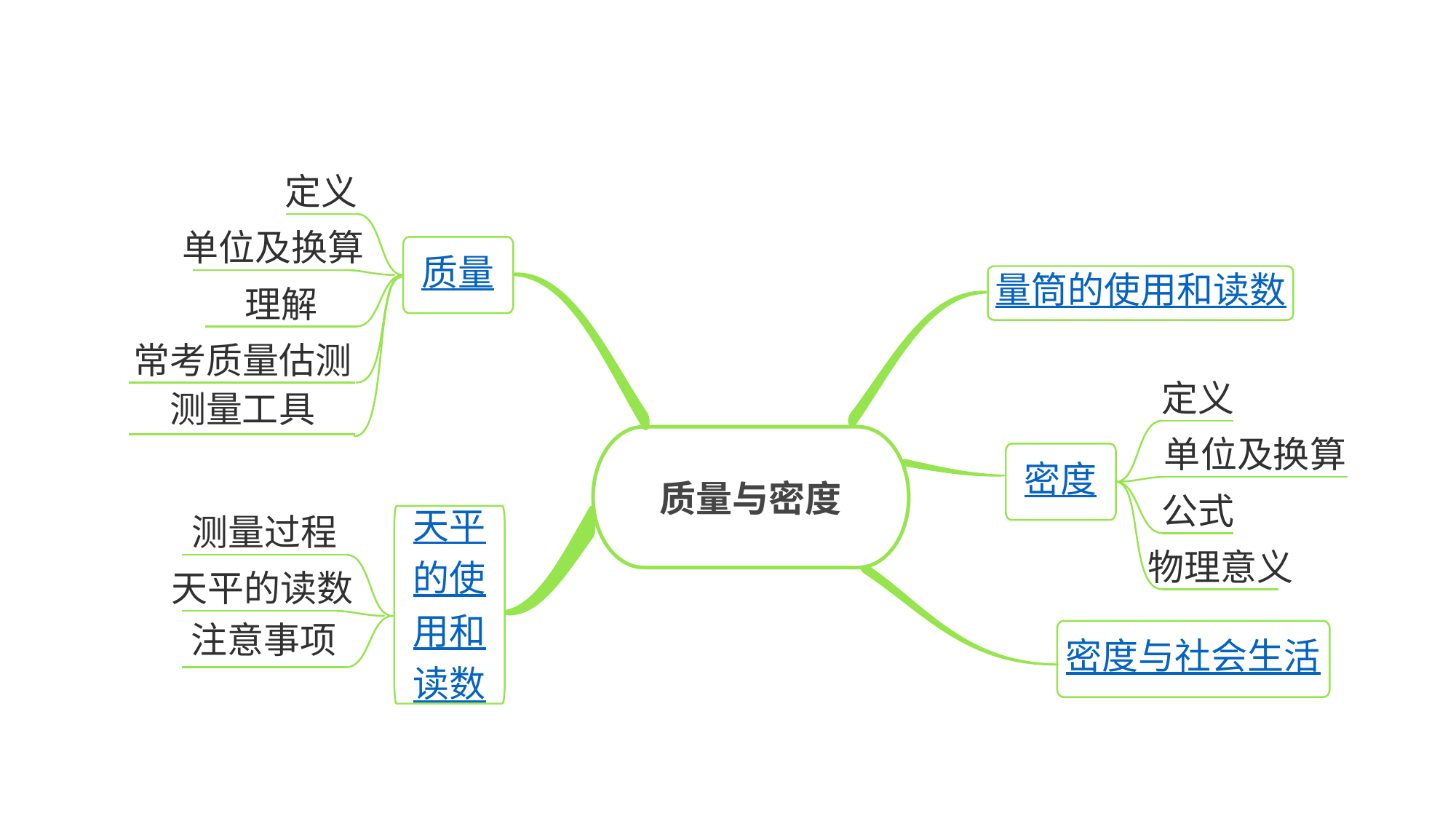

定义

单位及换算

质量

量筒的使用和读数
理解

常考质量估测

测量工具
定义

质量与密度
单位及换算

密度

公式

天平
的使
用和
读数

测量过程

物理意义
天平的读数

密度与社会生活
注意事项